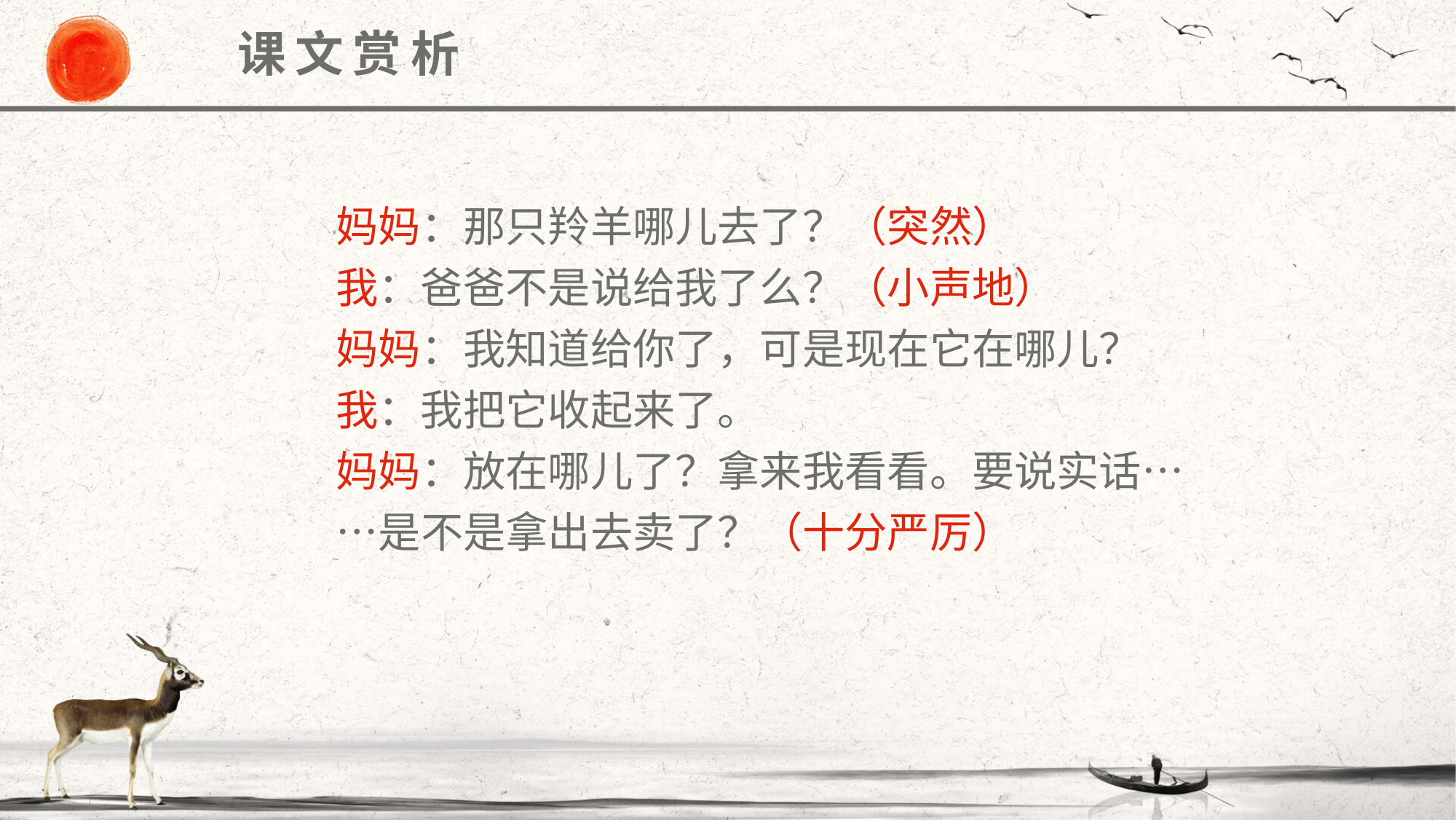

课文赏析

妈妈：那只羚羊哪儿去了？（突然）
我：爸爸不是说给我了么？（小声地）
妈妈：我知道给你了，可是现在它在哪儿？
我：我把它收起来了。
妈妈：放在哪儿了？拿来我看看。要说实话……是不是拿出去卖了？（十分严厉）